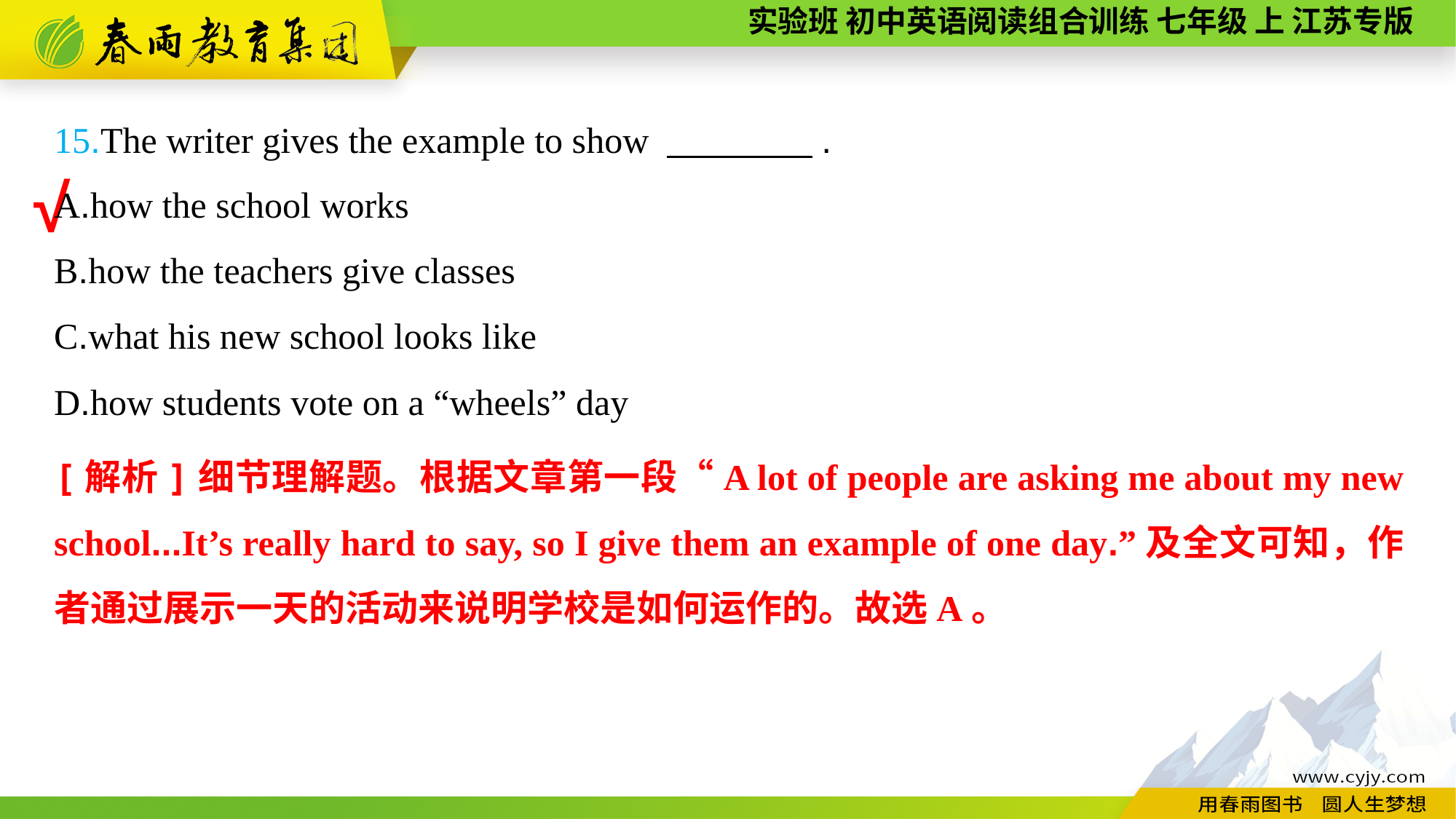

15.The writer gives the example to show 　　　　.
A.how the school works
B.how the teachers give classes
C.what his new school looks like
D.how students vote on a “wheels” day
√
[解析]细节理解题。根据文章第一段“A lot of people are asking me about my new school...It’s really hard to say, so I give them an example of one day.”及全文可知，作者通过展示一天的活动来说明学校是如何运作的。故选A。